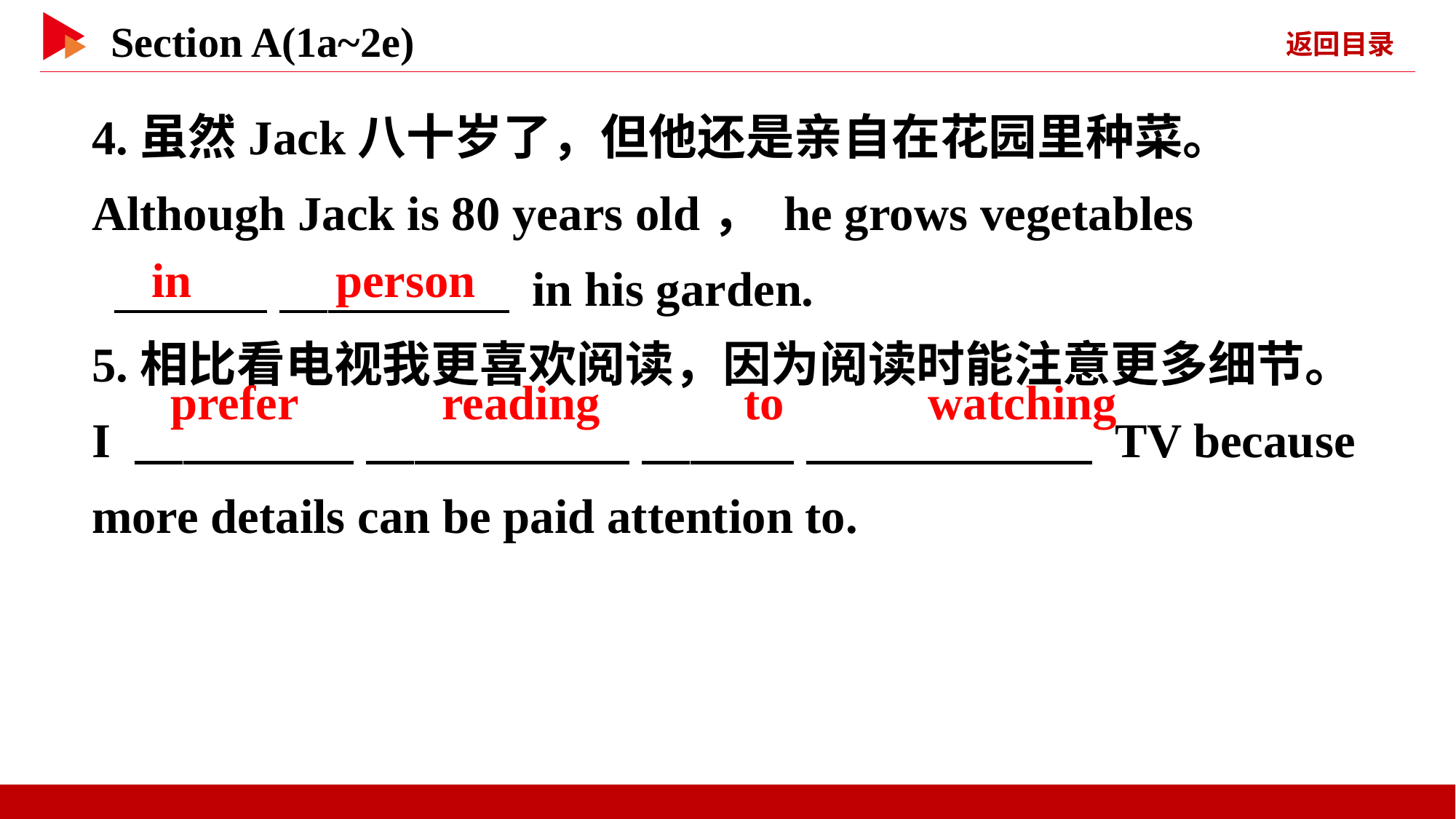

4.虽然Jack八十岁了，但他还是亲自在花园里种菜。
Although Jack is 80 years old， he grows vegetables
 　     　 　            　 in his garden.
5.相比看电视我更喜欢阅读，因为阅读时能注意更多细节。
I 　           　 　               　 　     　 　                 　 TV because more details can be paid attention to.
in 　 　person
prefer 　 　reading 　 　to 　 　watching